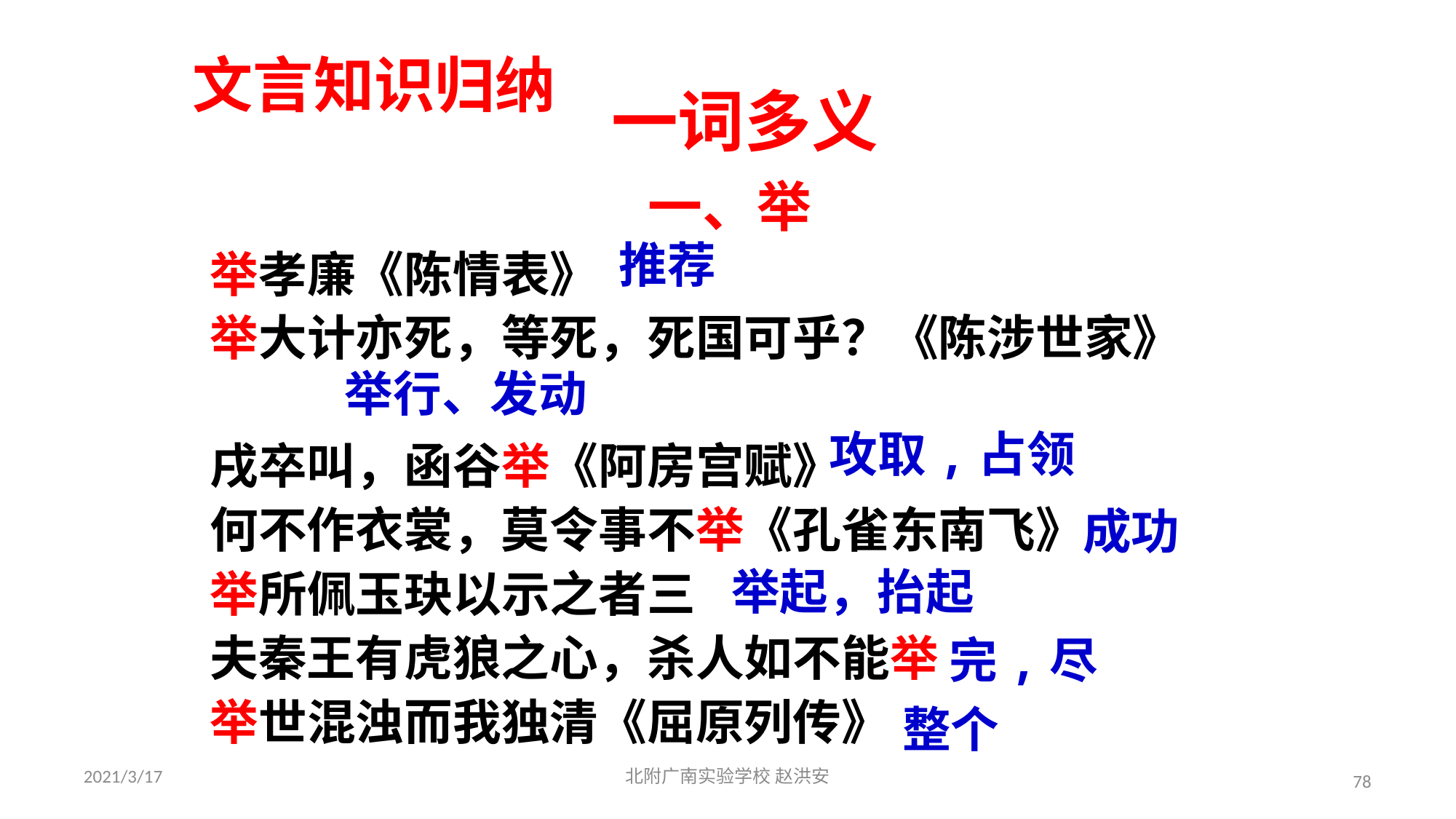

文言知识归纳
一词多义
一、举
举孝廉《陈情表》
举大计亦死，等死，死国可乎？《陈涉世家》

戌卒叫，函谷举《阿房宫赋》
何不作衣裳，莫令事不举《孔雀东南飞》
举所佩玉玦以示之者三
夫秦王有虎狼之心，杀人如不能举
举世混浊而我独清《屈原列传》
推荐
举行、发动
攻取,占领
成功
举起，抬起
完,尽
整个
2021/3/17
北附广南实验学校 赵洪安
78